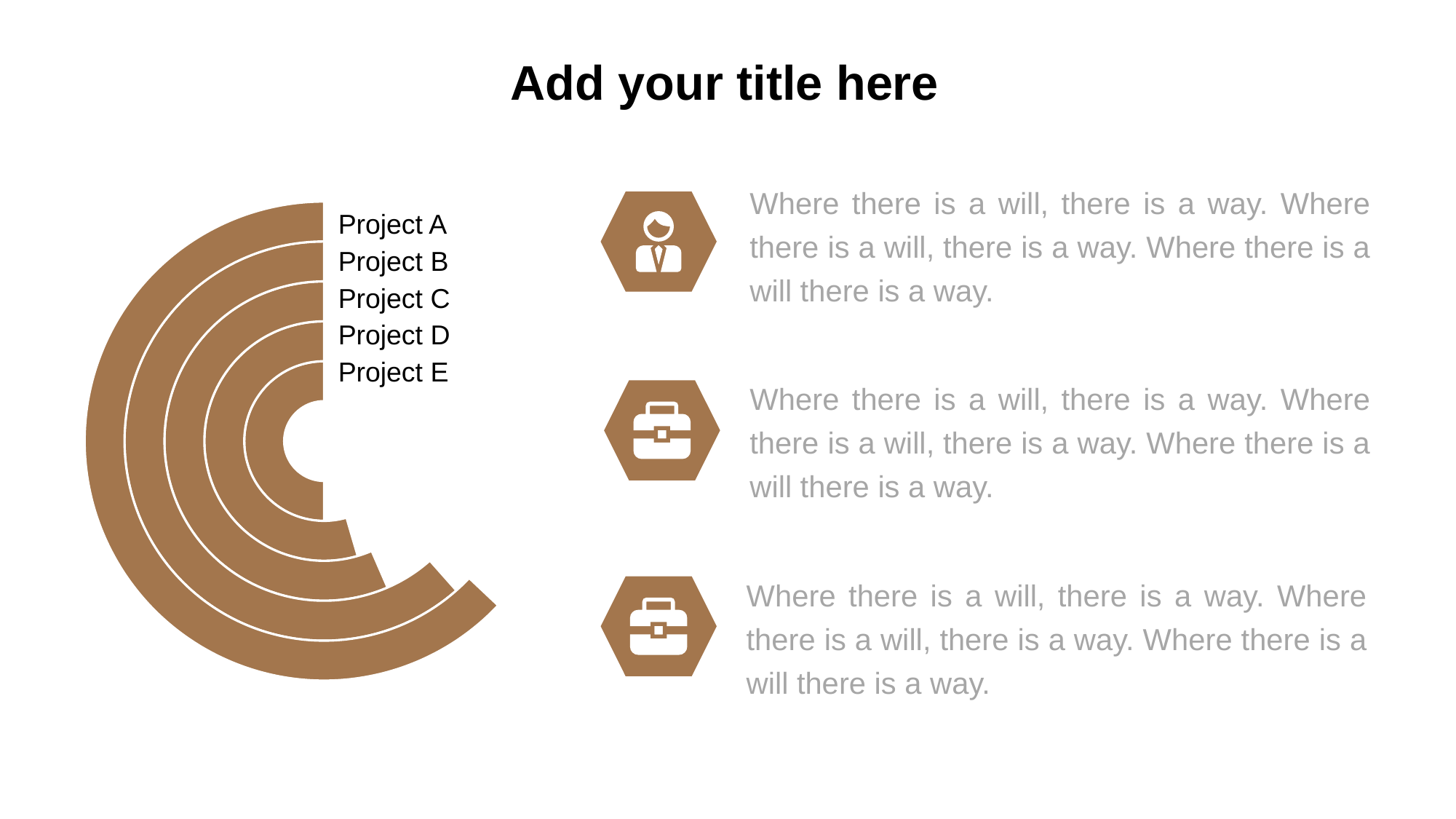

Add your title here
Where there is a will, there is a way. Where there is a will, there is a way. Where there is a will there is a way.

### Chart

| Category | 销售额 | 列1 | 列2 | 列3 | 列4 |
|---|---|---|---|---|---|
| 第一季度 | 1.0 | 1.0 | 1.0 | 1.0 | 1.0 |
| 第二季度 | 1.0 | 1.2 | 1.3 | 1.6 | 1.7 |
Project A
Project B
Project C
Project D
Project E
Where there is a will, there is a way. Where there is a will, there is a way. Where there is a will there is a way.

Where there is a will, there is a way. Where there is a will, there is a way. Where there is a will there is a way.